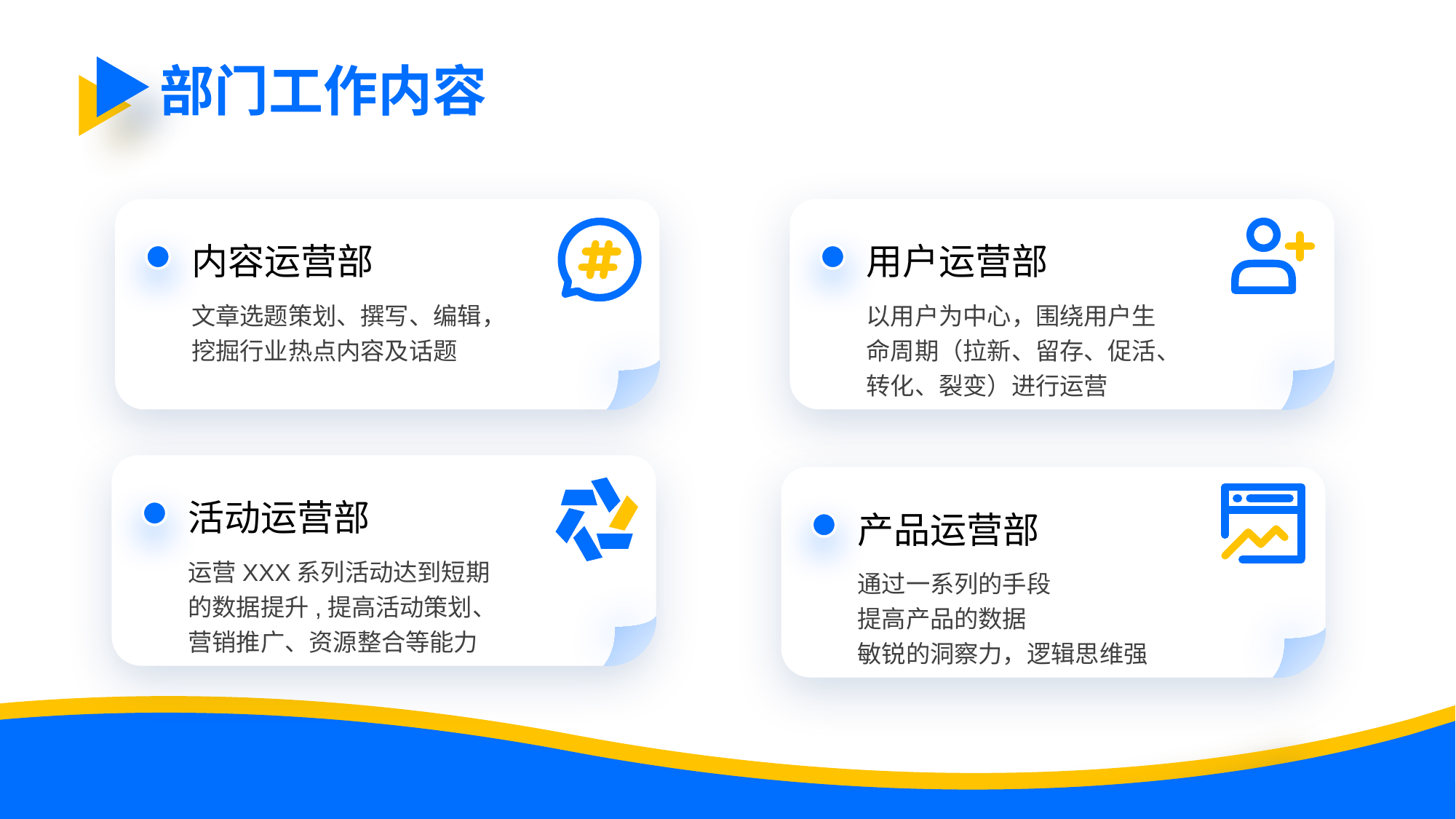

部门工作内容

内容运营部
用户运营部

文章选题策划、撰写、编辑，
挖掘行业热点内容及话题
以用户为中心，围绕用户生命周期（拉新、留存、促活、转化、裂变）进行运营

活动运营部

产品运营部

运营XXX系列活动达到短期的数据提升,提高活动策划、营销推广、资源整合等能力
通过一系列的手段
提高产品的数据
敏锐的洞察力，逻辑思维强